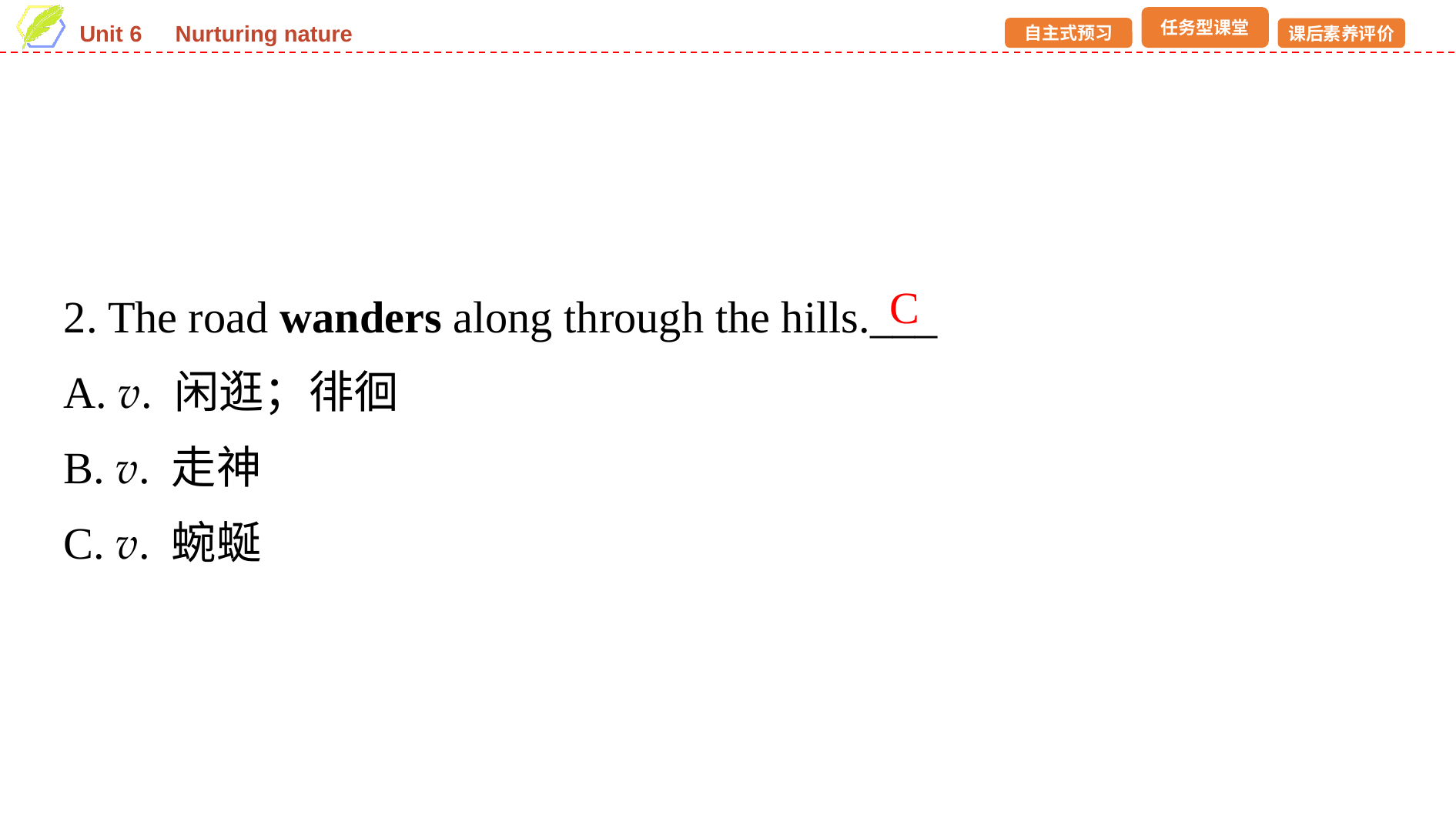

2. The road wanders along through the hills.___
A. v. 闲逛；徘徊
B. v. 走神
C. v. 蜿蜒
C